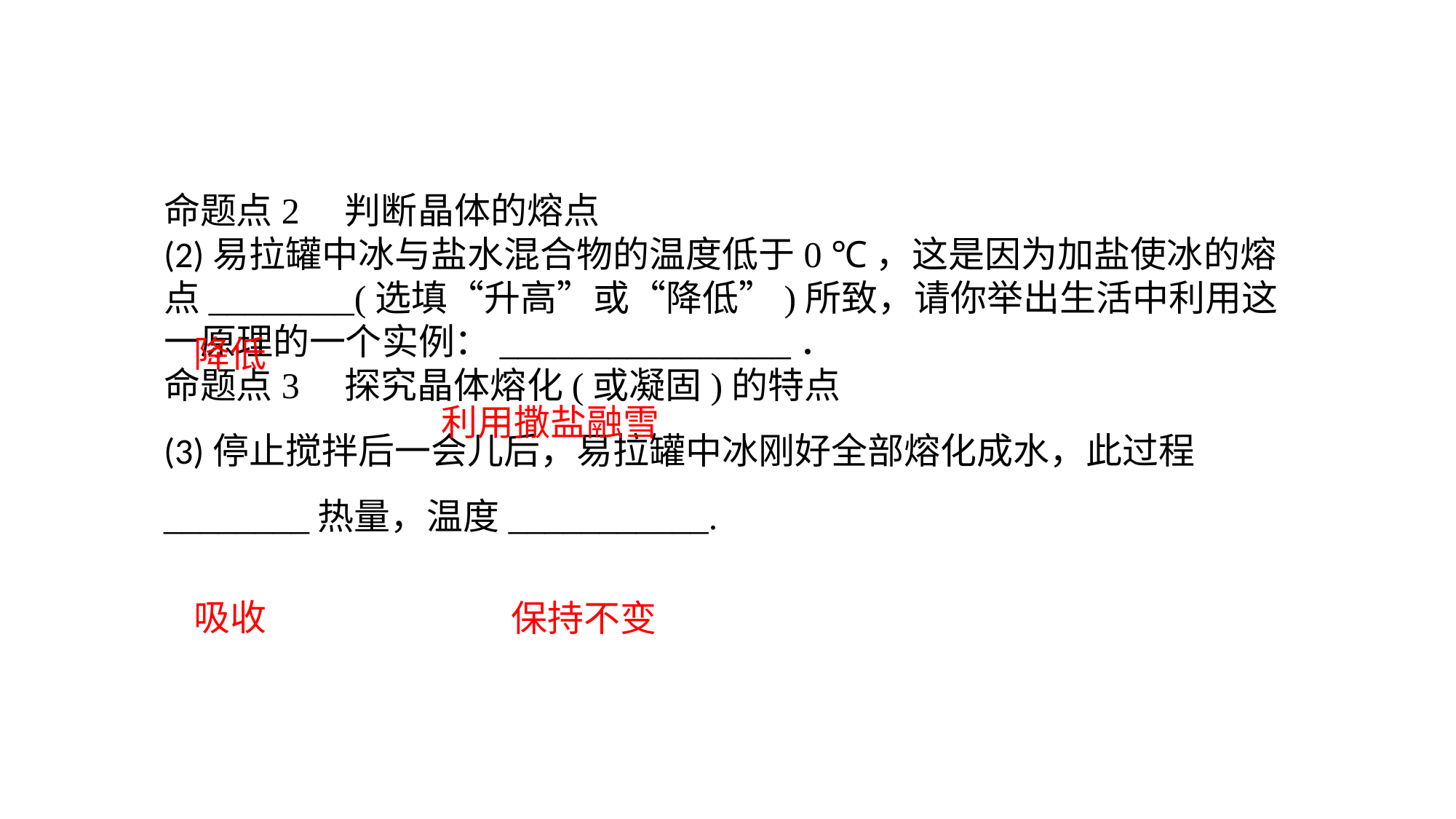

命题点2　判断晶体的熔点(2)易拉罐中冰与盐水混合物的温度低于0 ℃，这是因为加盐使冰的熔点________(选填“升高”或“降低”)所致，请你举出生活中利用这一原理的一个实例：________________．命题点3　探究晶体熔化(或凝固)的特点(3)停止搅拌后一会儿后，易拉罐中冰刚好全部熔化成水，此过程________热量，温度___________.
降低
利用撒盐融雪
吸收
保持不变